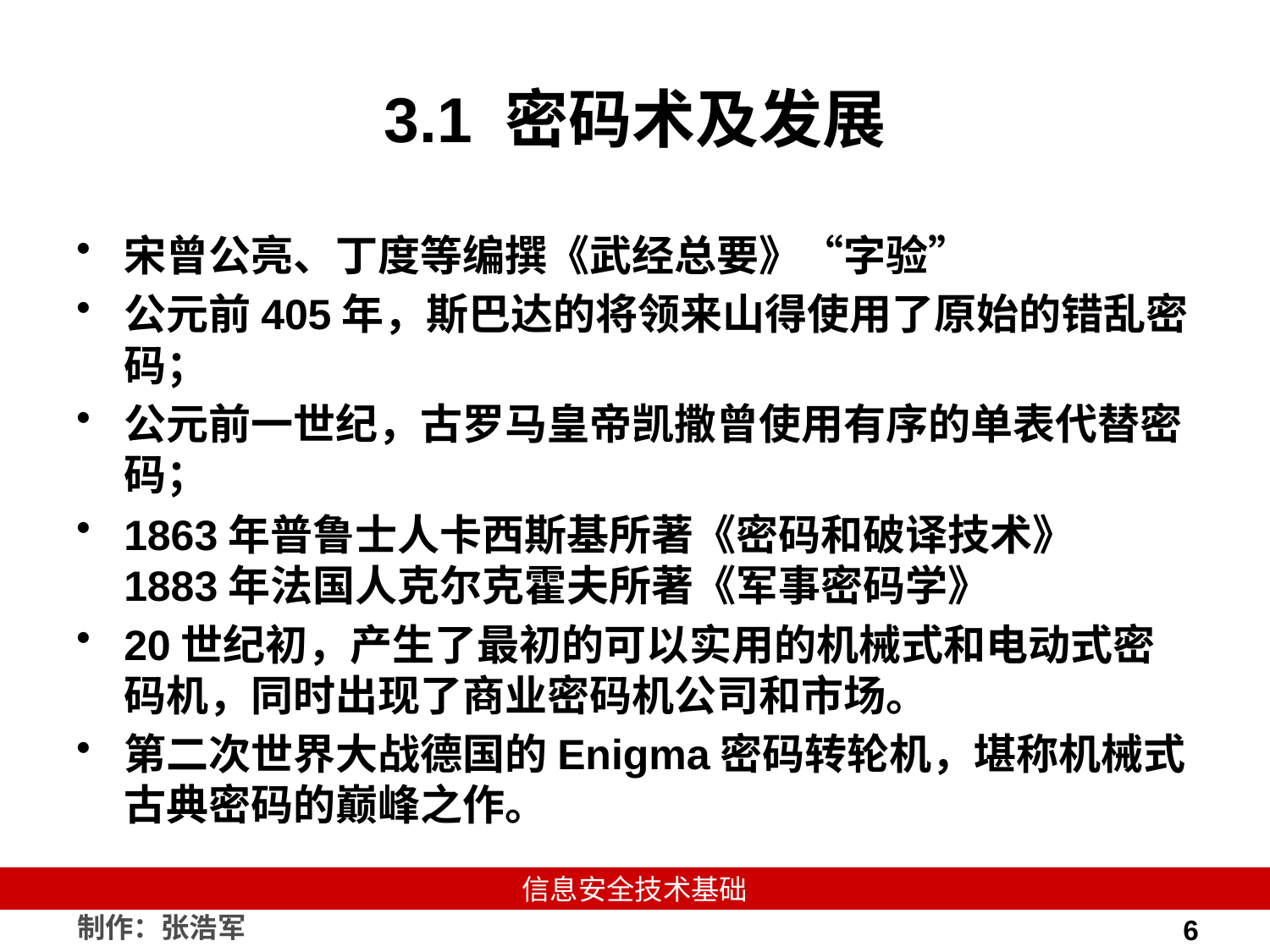

# 3.1 密码术及发展
宋曾公亮、丁度等编撰《武经总要》“字验”
公元前405年，斯巴达的将领来山得使用了原始的错乱密码；
公元前一世纪，古罗马皇帝凯撒曾使用有序的单表代替密码；
1863年普鲁士人卡西斯基所著《密码和破译技术》
1883年法国人克尔克霍夫所著《军事密码学》
20世纪初，产生了最初的可以实用的机械式和电动式密码机，同时出现了商业密码机公司和市场。
第二次世界大战德国的Enigma密码转轮机，堪称机械式古典密码的巅峰之作。
6